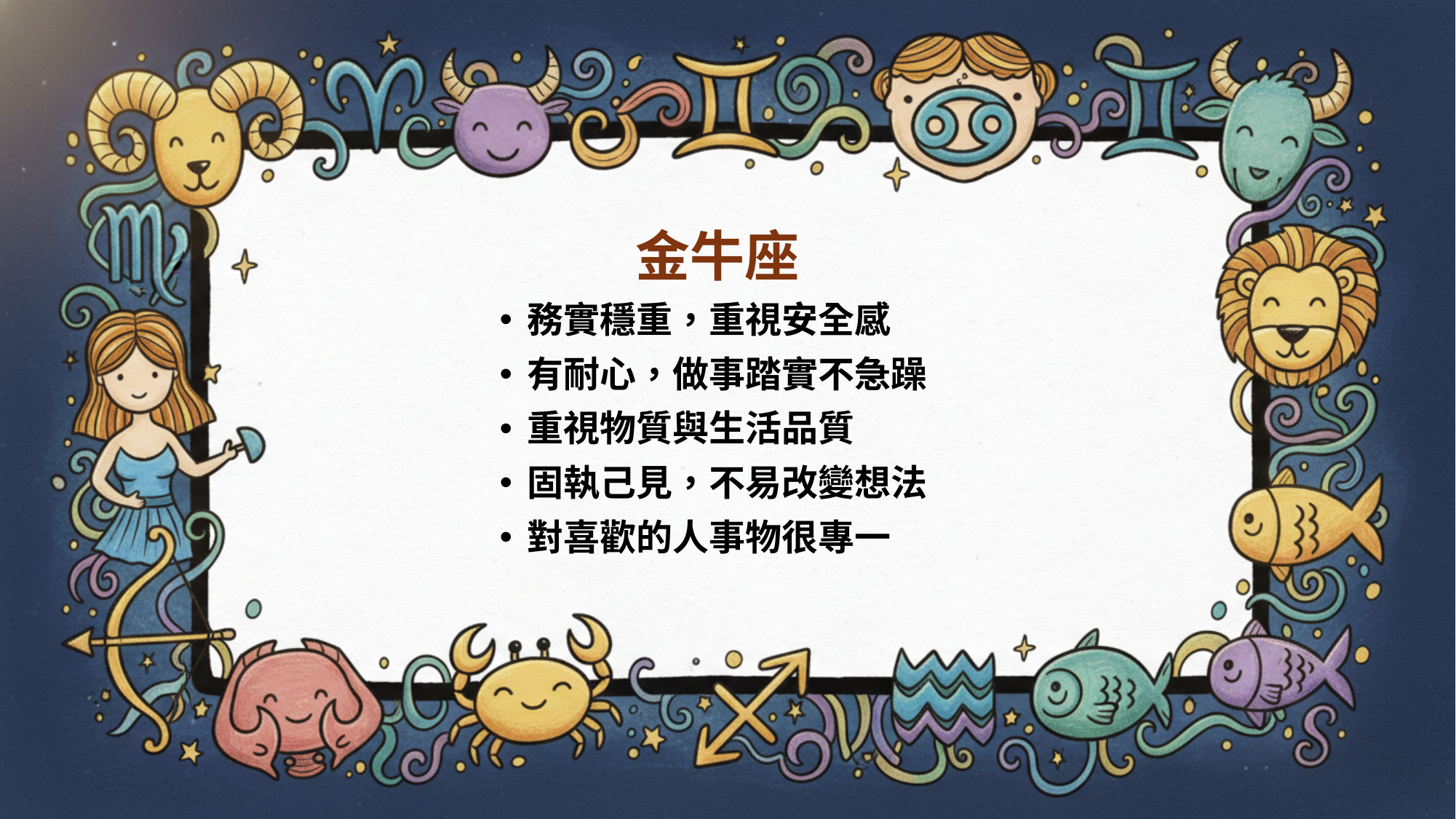

# 金牛座
務實穩重，重視安全感
有耐心，做事踏實不急躁
重視物質與生活品質
固執己見，不易改變想法
對喜歡的人事物很專一